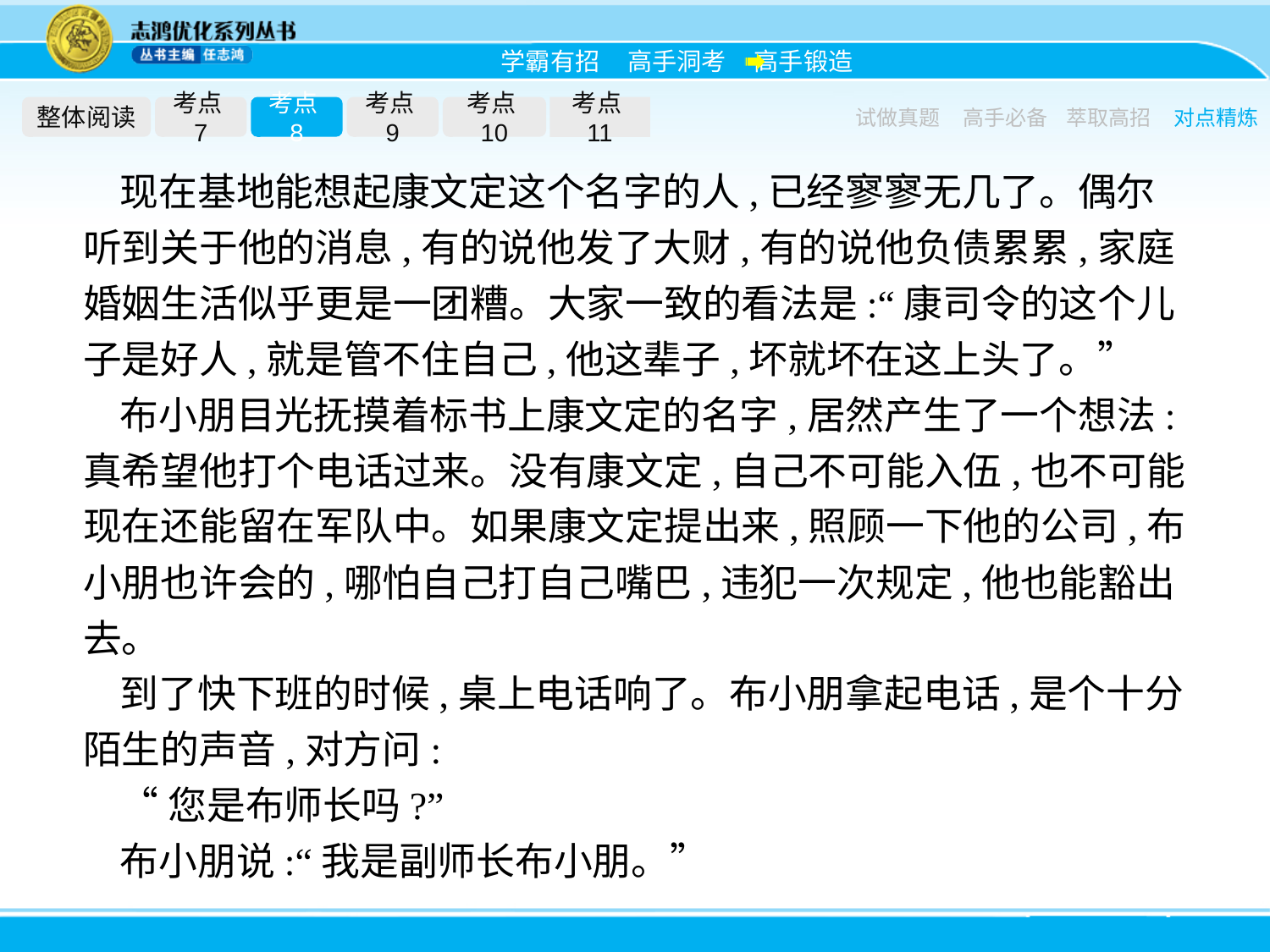

整体阅读
考点7
考点8
考点9
考点10
考点11
试做真题
高手必备
萃取高招
对点精炼
现在基地能想起康文定这个名字的人,已经寥寥无几了。偶尔听到关于他的消息,有的说他发了大财,有的说他负债累累,家庭婚姻生活似乎更是一团糟。大家一致的看法是:“康司令的这个儿子是好人,就是管不住自己,他这辈子,坏就坏在这上头了。”
布小朋目光抚摸着标书上康文定的名字,居然产生了一个想法:真希望他打个电话过来。没有康文定,自己不可能入伍,也不可能现在还能留在军队中。如果康文定提出来,照顾一下他的公司,布小朋也许会的,哪怕自己打自己嘴巴,违犯一次规定,他也能豁出去。
到了快下班的时候,桌上电话响了。布小朋拿起电话,是个十分陌生的声音,对方问:
“您是布师长吗?”
布小朋说:“我是副师长布小朋。”